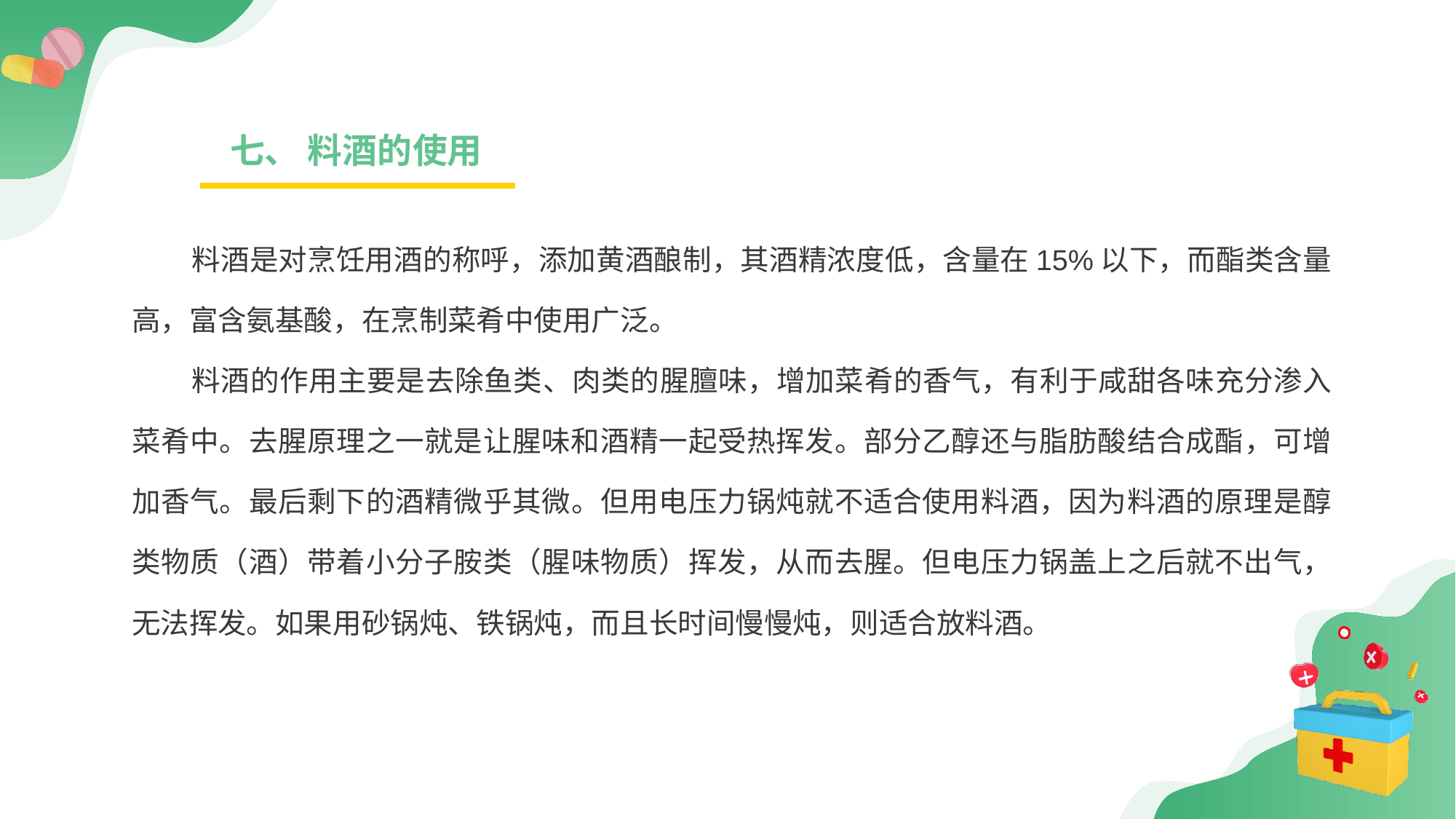

七、 料酒的使用
料酒是对烹饪用酒的称呼，添加黄酒酿制，其酒精浓度低，含量在15%以下，而酯类含量高，富含氨基酸，在烹制菜肴中使用广泛。
料酒的作用主要是去除鱼类、肉类的腥膻味，增加菜肴的香气，有利于咸甜各味充分渗入菜肴中。去腥原理之一就是让腥味和酒精一起受热挥发。部分乙醇还与脂肪酸结合成酯，可增加香气。最后剩下的酒精微乎其微。但用电压力锅炖就不适合使用料酒，因为料酒的原理是醇类物质（酒）带着小分子胺类（腥味物质）挥发，从而去腥。但电压力锅盖上之后就不出气，无法挥发。如果用砂锅炖、铁锅炖，而且长时间慢慢炖，则适合放料酒。